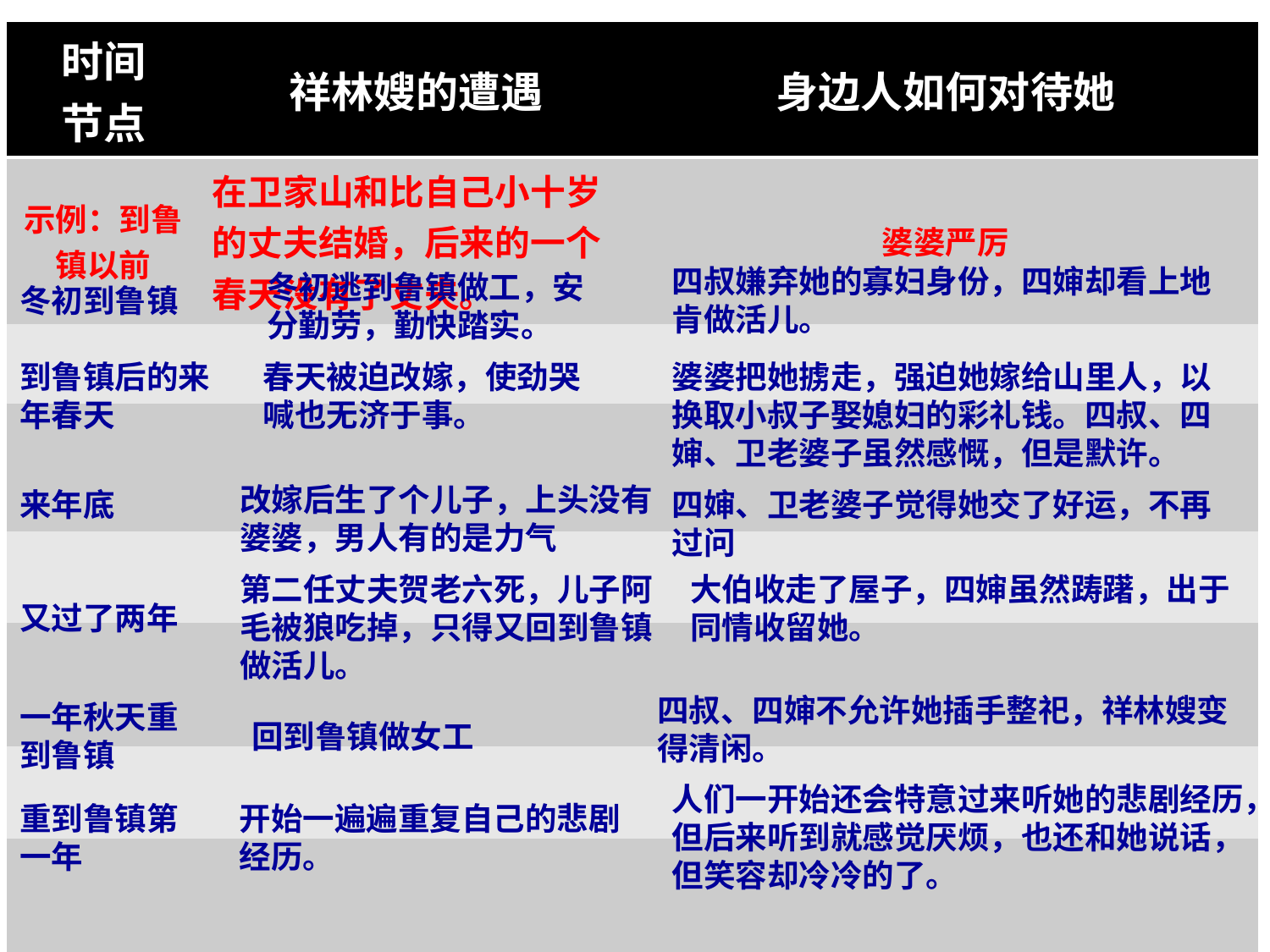

| 时间 节点 | 祥林嫂的遭遇 | 身边人如何对待她 |
| --- | --- | --- |
| 示例：到鲁镇以前 | 在卫家山和比自己小十岁的丈夫结婚，后来的一个春天没有了丈夫。 | 婆婆严厉 |
|  |  |  |
|  |  |  |
|  |  |  |
|  |  |  |
|  |  |  |
|  |  |  |
四叔嫌弃她的寡妇身份，四婶却看上地肯做活儿。
冬初逃到鲁镇做工，安分勤劳，勤快踏实。
冬初到鲁镇
到鲁镇后的来年春天
春天被迫改嫁，使劲哭喊也无济于事。
婆婆把她掳走，强迫她嫁给山里人，以换取小叔子娶媳妇的彩礼钱。四叔、四婶、卫老婆子虽然感慨，但是默许。
改嫁后生了个儿子，上头没有婆婆，男人有的是力气
来年底
四婶、卫老婆子觉得她交了好运，不再过问
第二任丈夫贺老六死，儿子阿毛被狼吃掉，只得又回到鲁镇做活儿。
大伯收走了屋子，四婶虽然踌躇，出于同情收留她。

又过了两年
四叔、四婶不允许她插手整祀，祥林嫂变得清闲。
一年秋天重到鲁镇
回到鲁镇做女工
人们一开始还会特意过来听她的悲剧经历，但后来听到就感觉厌烦，也还和她说话，但笑容却冷冷的了。
重到鲁镇第一年
开始一遍遍重复自己的悲剧经历。